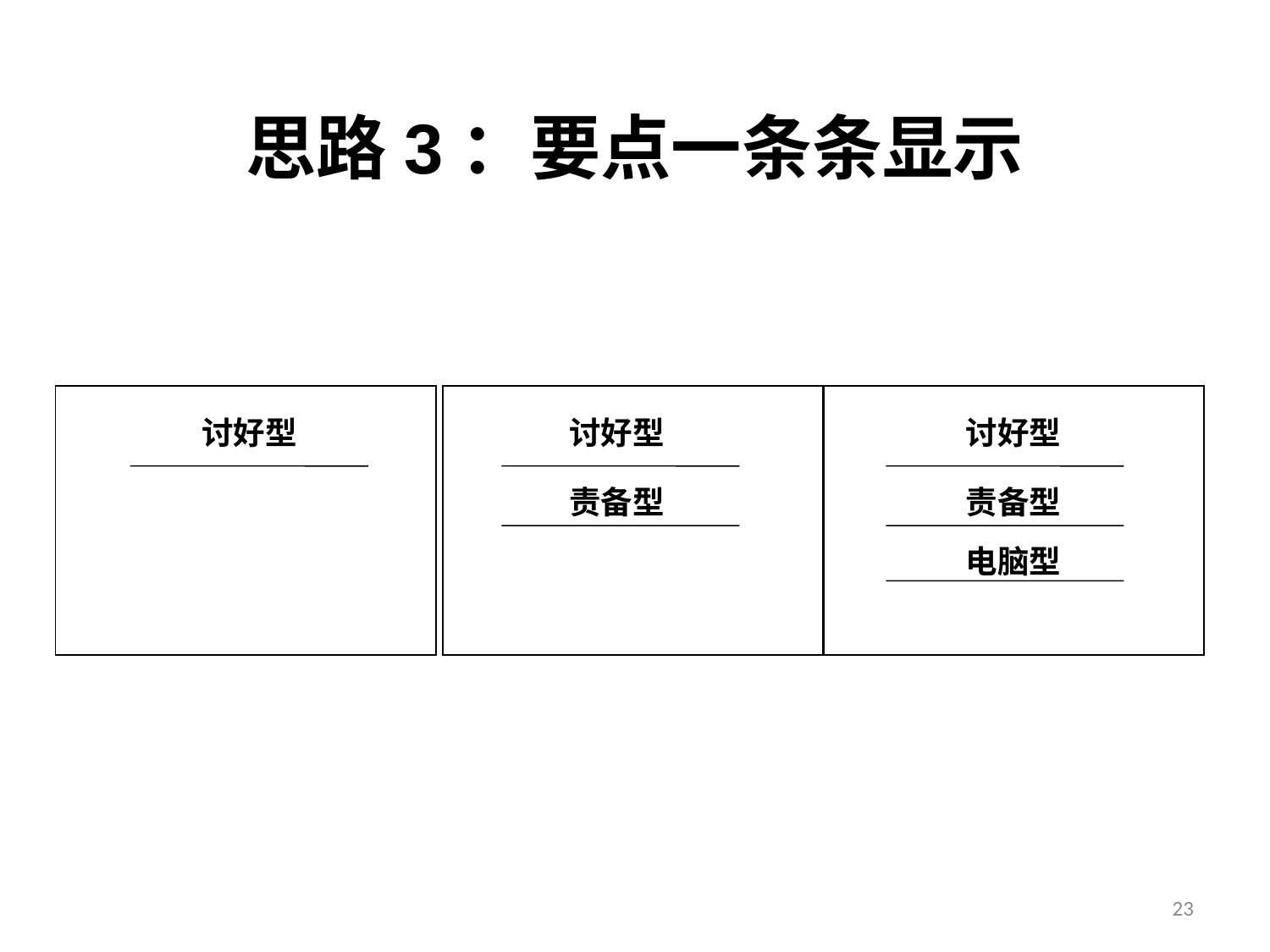

# 思路3：要点一条条显示

讨好型
讨好型
讨好型

责备型
责备型

电脑型

23